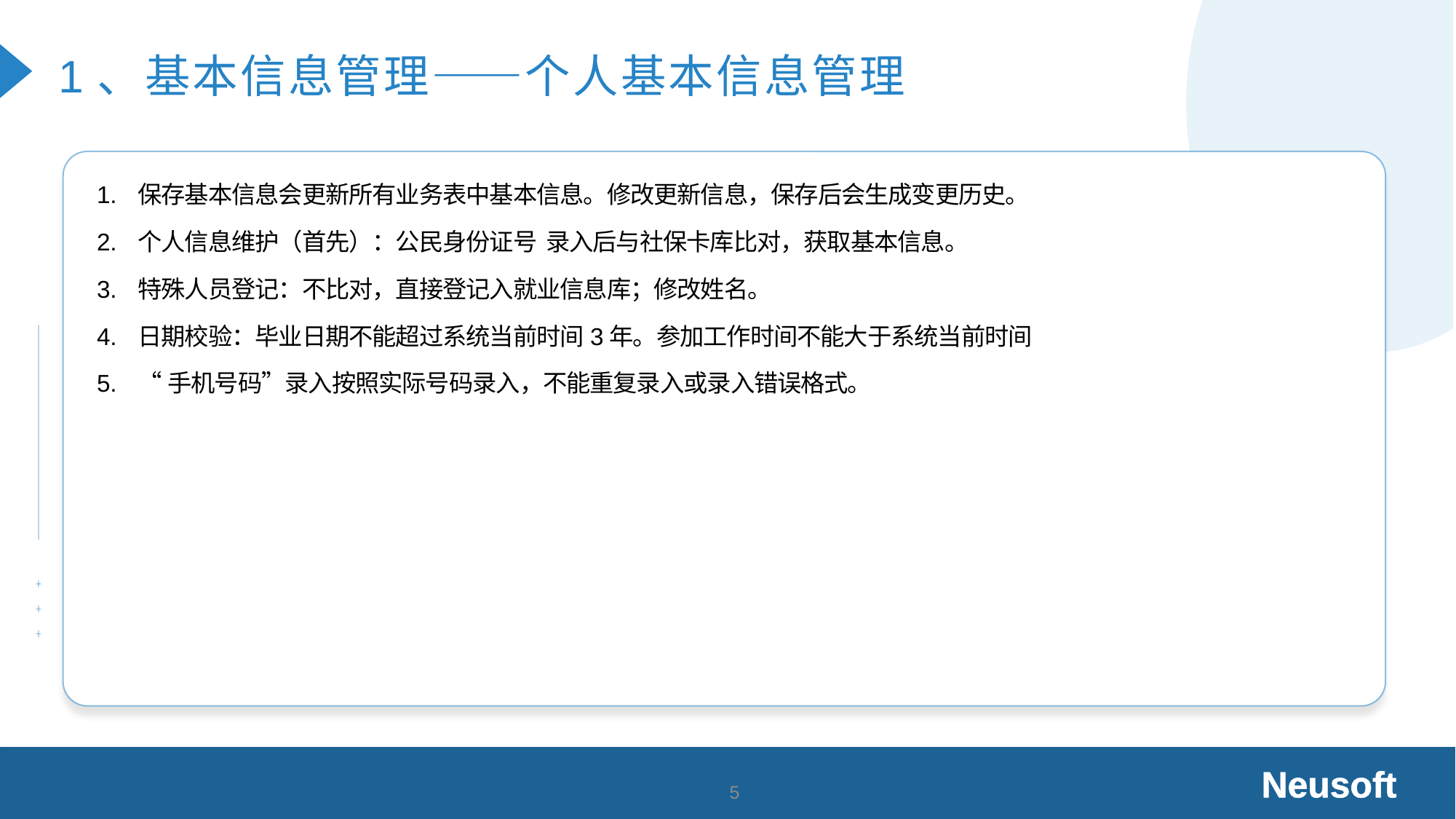

1、基本信息管理——个人基本信息管理

保存基本信息会更新所有业务表中基本信息。修改更新信息，保存后会生成变更历史。
个人信息维护（首先）：公民身份证号  录入后与社保卡库比对，获取基本信息。
特殊人员登记：不比对，直接登记入就业信息库；修改姓名。
日期校验：毕业日期不能超过系统当前时间3年。参加工作时间不能大于系统当前时间
“手机号码”录入按照实际号码录入，不能重复录入或录入错误格式。
5

Neusoft
5